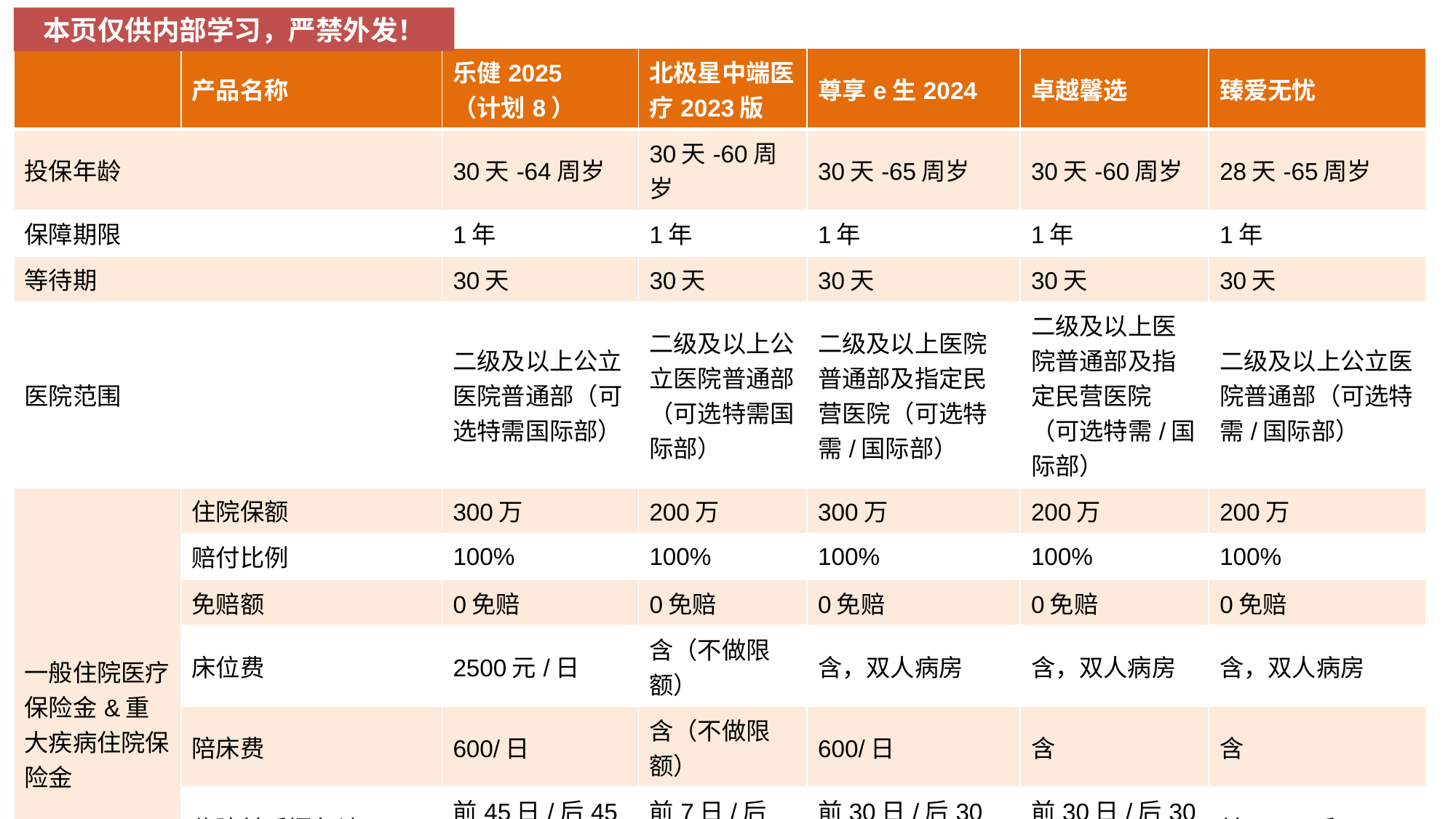

本页仅供内部学习，严禁外发！
|  | 产品名称 | 乐健2025 （计划8） | 北极星中端医疗2023版 | 尊享e生2024 | 卓越馨选 | 臻爱无忧 |
| --- | --- | --- | --- | --- | --- | --- |
| 投保年龄 |  | 30天-64周岁 | 30天-60周岁 | 30天-65周岁 | 30天-60周岁 | 28天-65周岁 |
| 保障期限 |  | 1年 | 1年 | 1年 | 1年 | 1年 |
| 等待期 |  | 30天 | 30天 | 30天 | 30天 | 30天 |
| 医院范围 |  | 二级及以上公立医院普通部（可选特需国际部） | 二级及以上公立医院普通部（可选特需国际部） | 二级及以上医院普通部及指定民营医院（可选特需/国际部） | 二级及以上医院普通部及指定民营医院（可选特需/国际部） | 二级及以上公立医院普通部（可选特需/国际部） |
| 一般住院医疗保险金&重大疾病住院保险金 | 住院保额 | 300万 | 200万 | 300万 | 200万 | 200万 |
|  | 赔付比例 | 100% | 100% | 100% | 100% | 100% |
|  | 免赔额 | 0免赔 | 0免赔 | 0免赔 | 0免赔 | 0免赔 |
|  | 床位费 | 2500元/日 | 含（不做限额） | 含，双人病房 | 含，双人病房 | 含，双人病房 |
|  | 陪床费 | 600/日 | 含（不做限额） | 600/日 | 含 | 含 |
|  | 住院前后门急诊 | 前45日/后45日 | 前7日/后30日 | 前30日/后30日 | 前30日/后30日 | 前7日/后30日 |
|  | 手术植入器材费 | 5万 | 含 | 含 | 含 | 2万/含 |
|  | 耐用医疗设备费 | 2万 | 2万 | 10万 | 2万 | 不含/2万 |